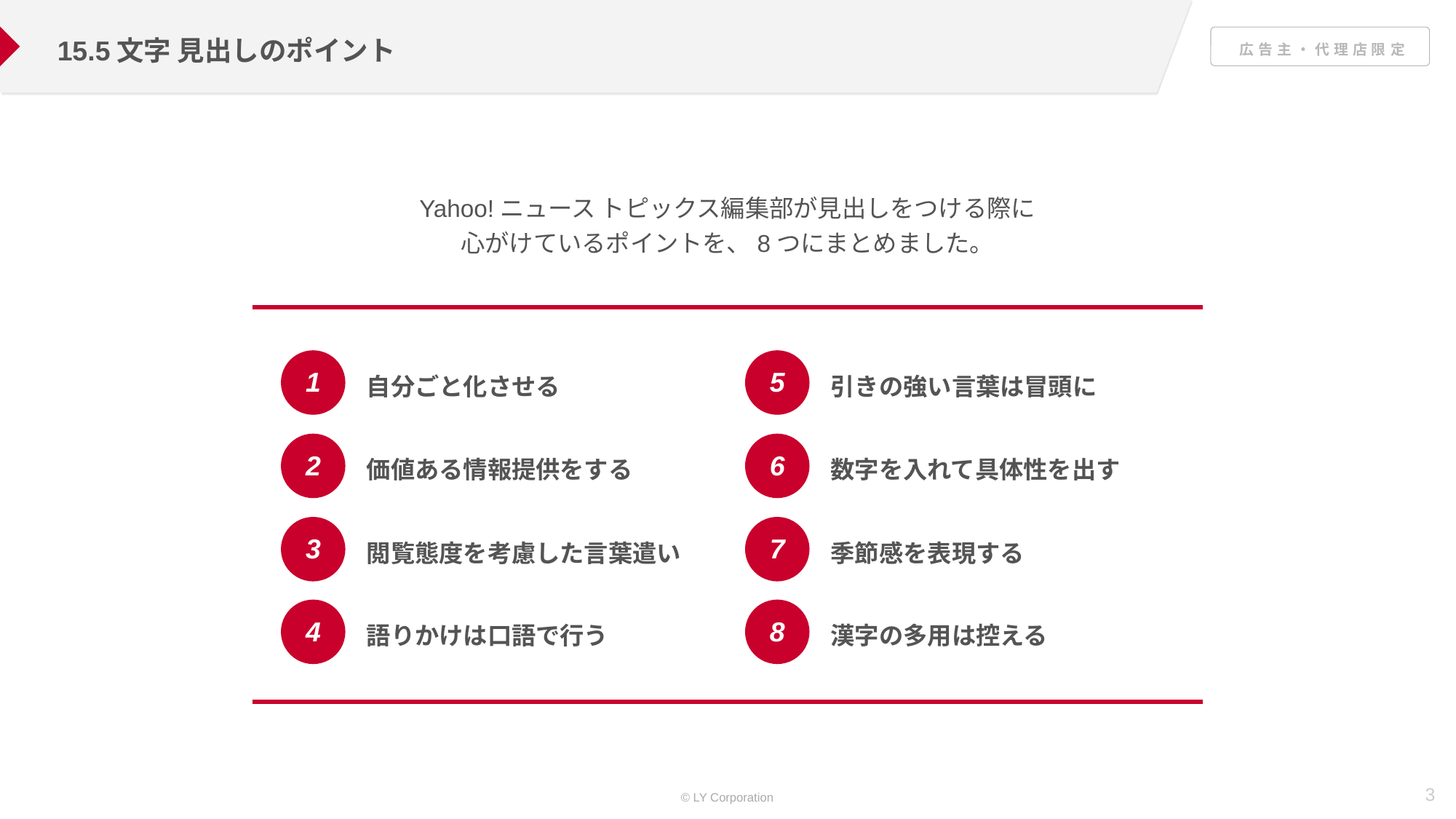

15.5文字 見出しのポイント
Yahoo!ニュース トピックス編集部が見出しをつける際に
心がけているポイントを、8つにまとめました。
1
自分ごと化させる
5
引きの強い言葉は冒頭に
2
価値ある情報提供をする
6
数字を入れて具体性を出す
3
閲覧態度を考慮した言葉遣い
7
季節感を表現する
4
語りかけは口語で行う
8
漢字の多用は控える